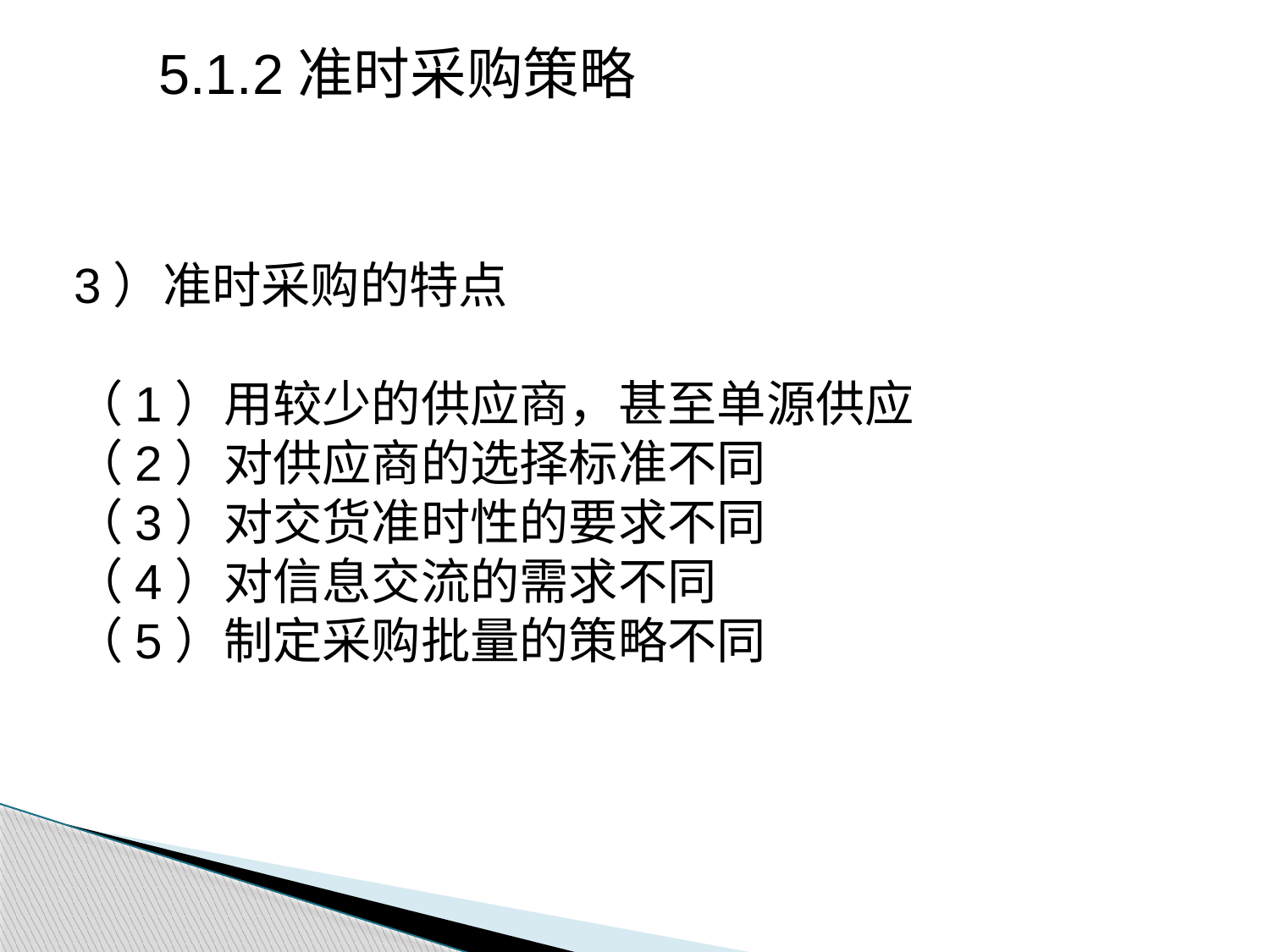

5.1.2准时采购策略
3）准时采购的特点

（1）用较少的供应商，甚至单源供应
（2）对供应商的选择标准不同
（3）对交货准时性的要求不同
（4）对信息交流的需求不同
（5）制定采购批量的策略不同